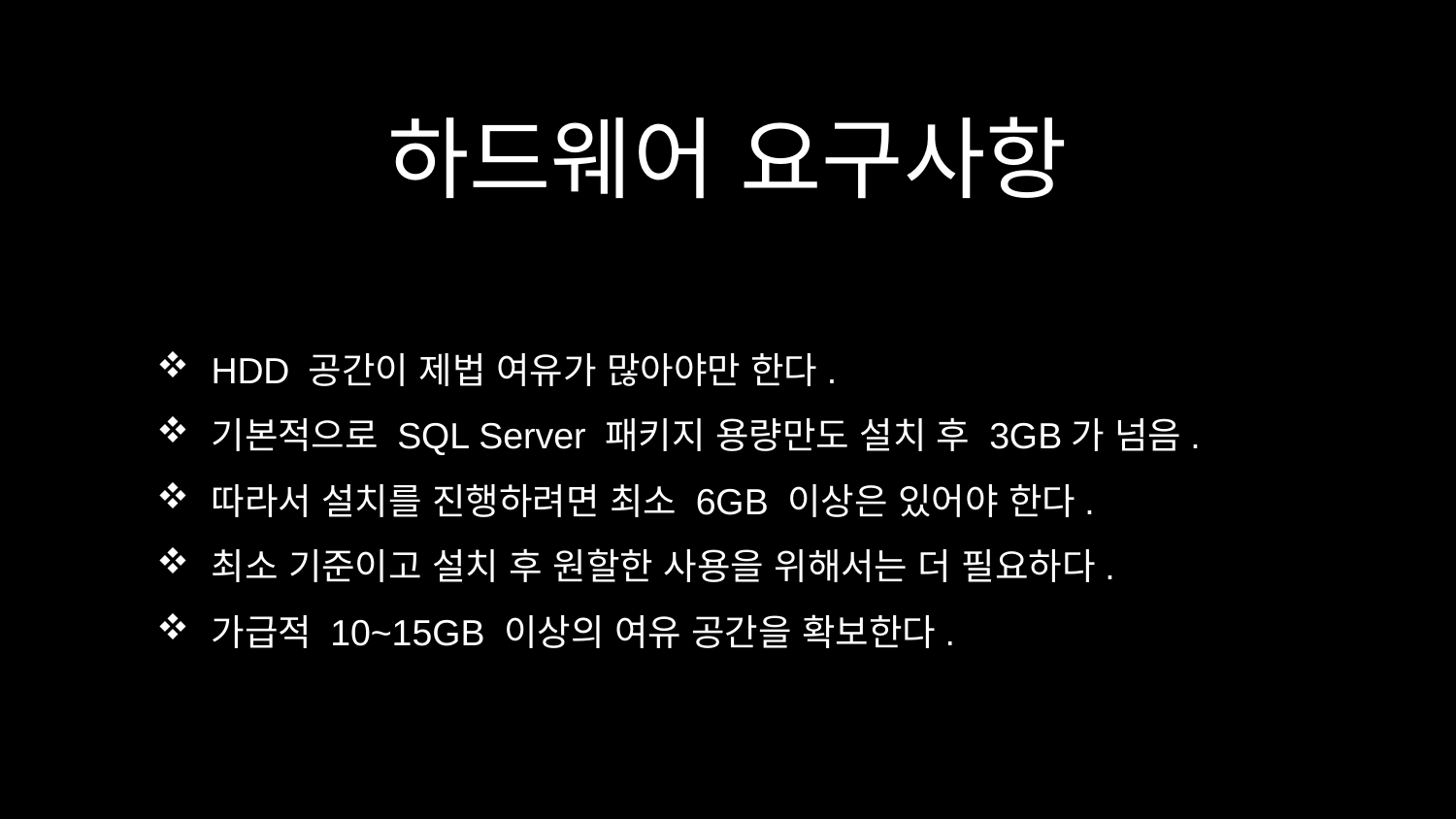

# 하드웨어 요구사항
HDD 공간이 제법 여유가 많아야만 한다.
기본적으로 SQL Server 패키지 용량만도 설치 후 3GB가 넘음.
따라서 설치를 진행하려면 최소 6GB 이상은 있어야 한다.
최소 기준이고 설치 후 원할한 사용을 위해서는 더 필요하다.
가급적 10~15GB 이상의 여유 공간을 확보한다.